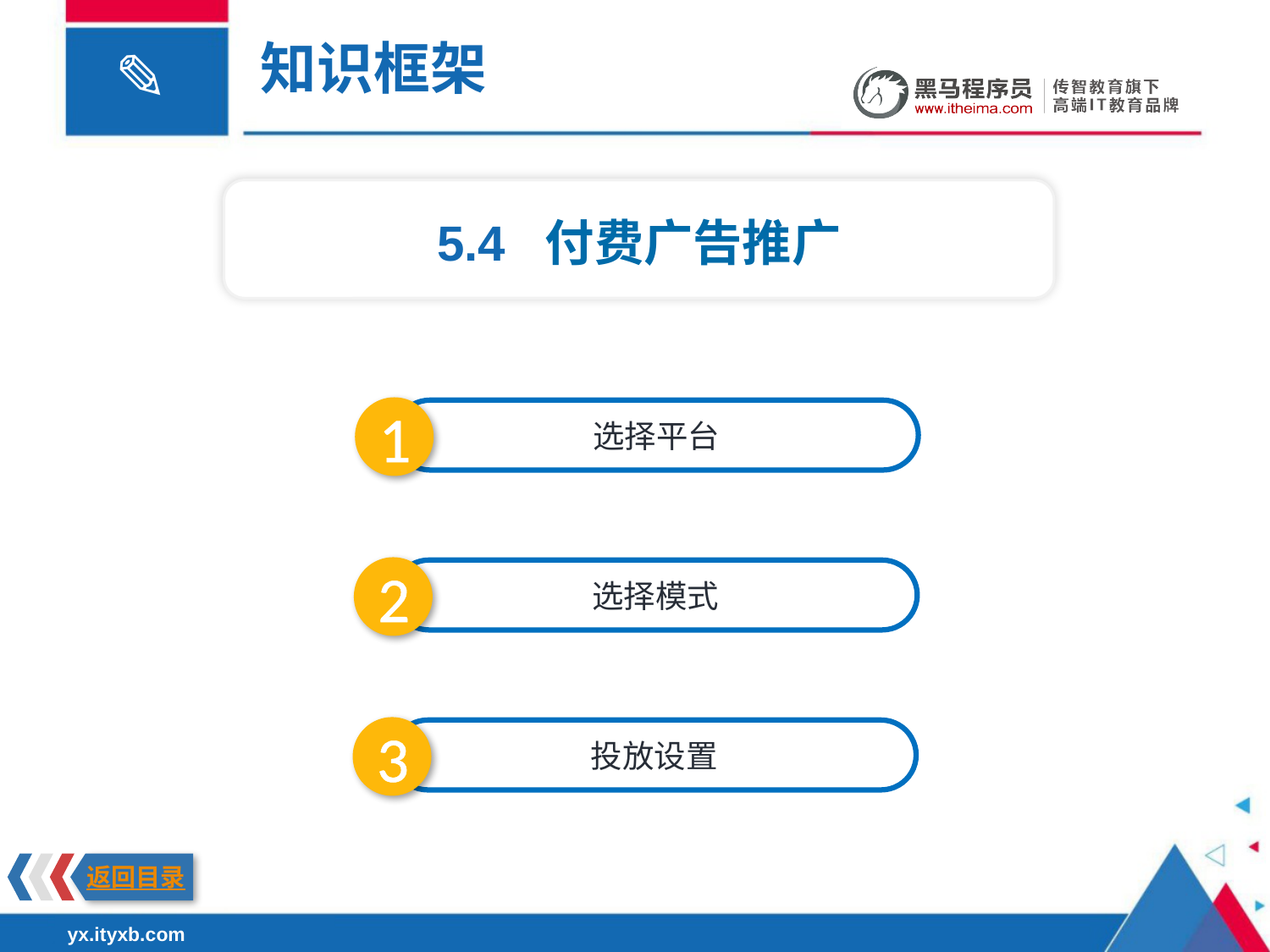

知识框架

5.4  付费广告推广
1
选择平台
2
选择模式
3
投放设置

返回目录